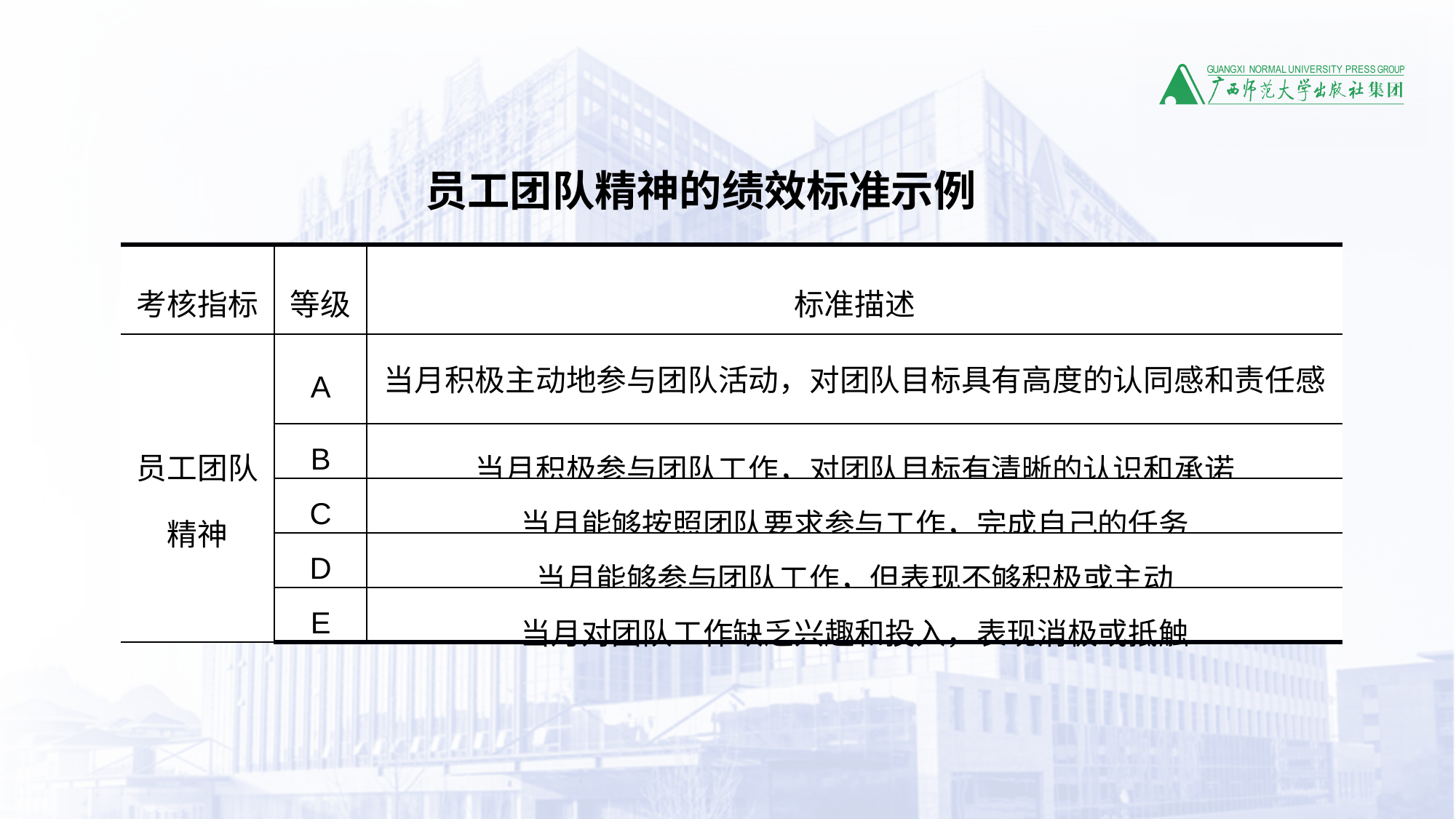

员工团队精神的绩效标准示例
| 考核指标 | 等级 | 标准描述 |
| --- | --- | --- |
| 员工团队精神 | A | 当月积极主动地参与团队活动，对团队目标具有高度的认同感和责任感 |
|  | B | 当月积极参与团队工作，对团队目标有清晰的认识和承诺 |
|  | C | 当月能够按照团队要求参与工作，完成自己的任务 |
|  | D | 当月能够参与团队工作，但表现不够积极或主动 |
|  | E | 当月对团队工作缺乏兴趣和投入，表现消极或抵触 |